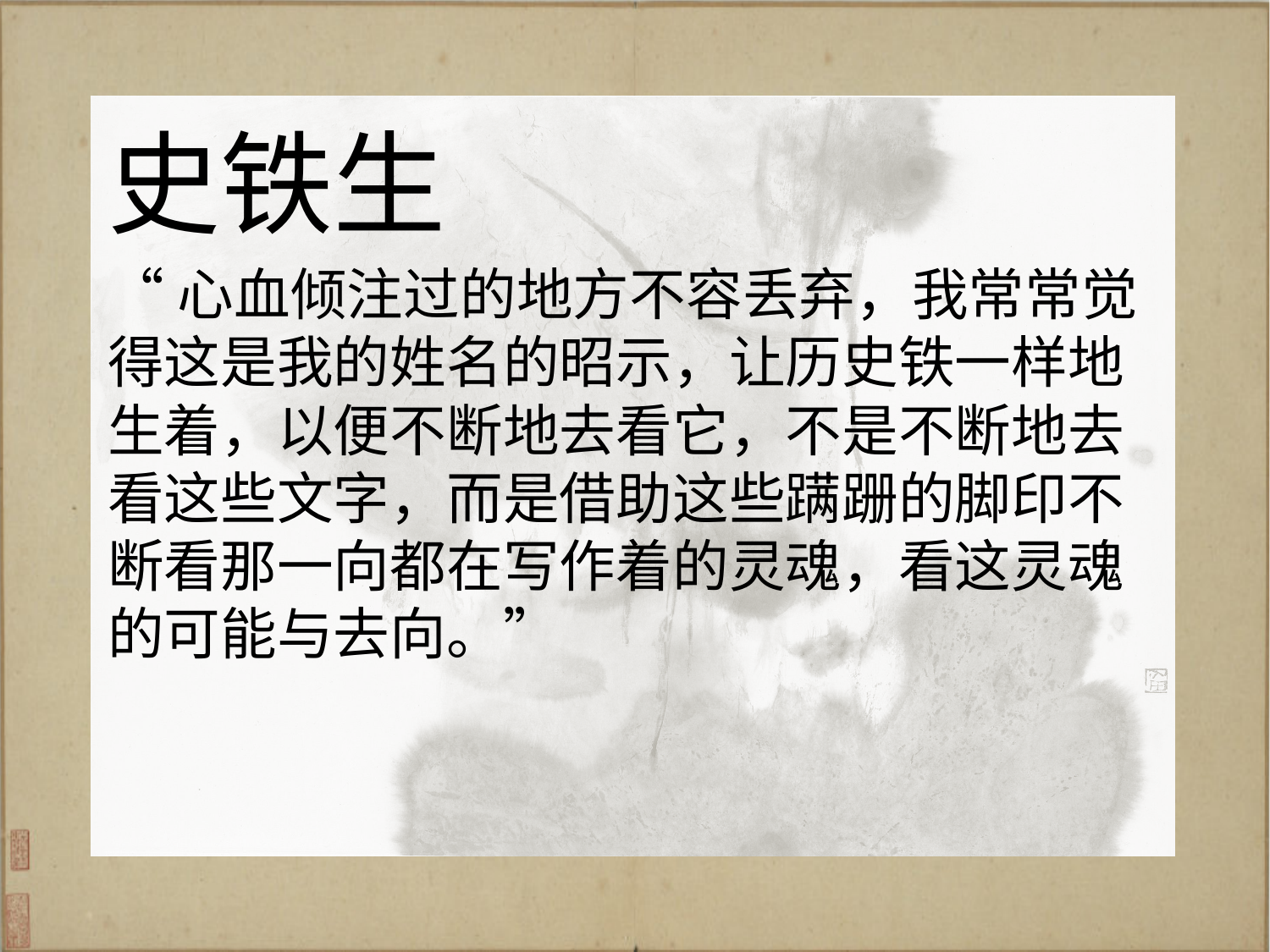

史铁生
“心血倾注过的地方不容丢弃，我常常觉得这是我的姓名的昭示，让历史铁一样地生着，以便不断地去看它，不是不断地去看这些文字，而是借助这些蹒跚的脚印不断看那一向都在写作着的灵魂，看这灵魂的可能与去向。”